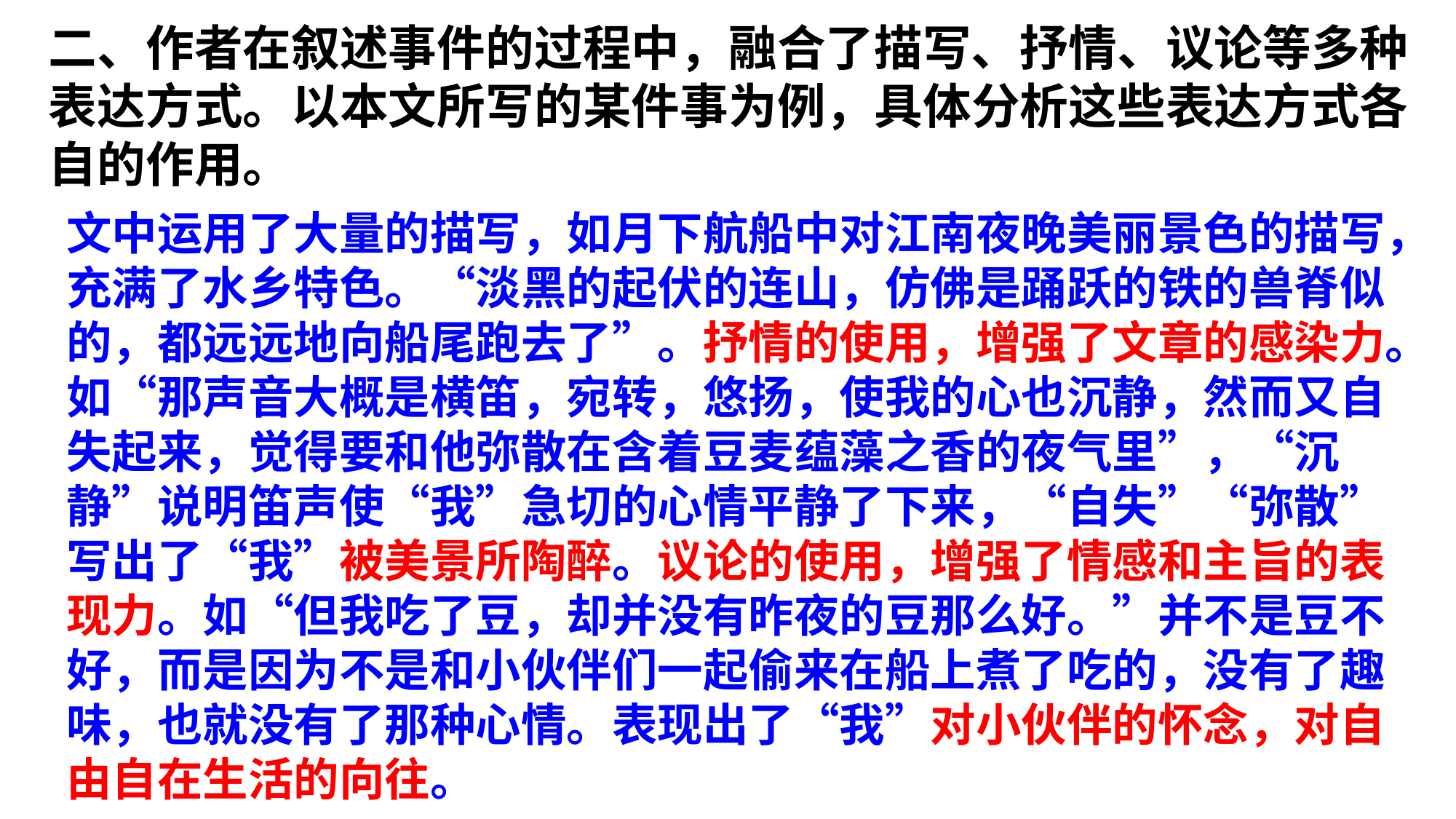

二、作者在叙述事件的过程中，融合了描写、抒情、议论等多种表达方式。以本文所写的某件事为例，具体分析这些表达方式各自的作用。
文中运用了大量的描写，如月下航船中对江南夜晚美丽景色的描写，充满了水乡特色。“淡黑的起伏的连山，仿佛是踊跃的铁的兽脊似的，都远远地向船尾跑去了”。抒情的使用，增强了文章的感染力。如“那声音大概是横笛，宛转，悠扬，使我的心也沉静，然而又自失起来，觉得要和他弥散在含着豆麦蕴藻之香的夜气里”，“沉静”说明笛声使“我”急切的心情平静了下来，“自失”“弥散”写出了“我”被美景所陶醉。议论的使用，增强了情感和主旨的表现力。如“但我吃了豆，却并没有昨夜的豆那么好。”并不是豆不好，而是因为不是和小伙伴们一起偷来在船上煮了吃的，没有了趣味，也就没有了那种心情。表现出了“我”对小伙伴的怀念，对自由自在生活的向往。